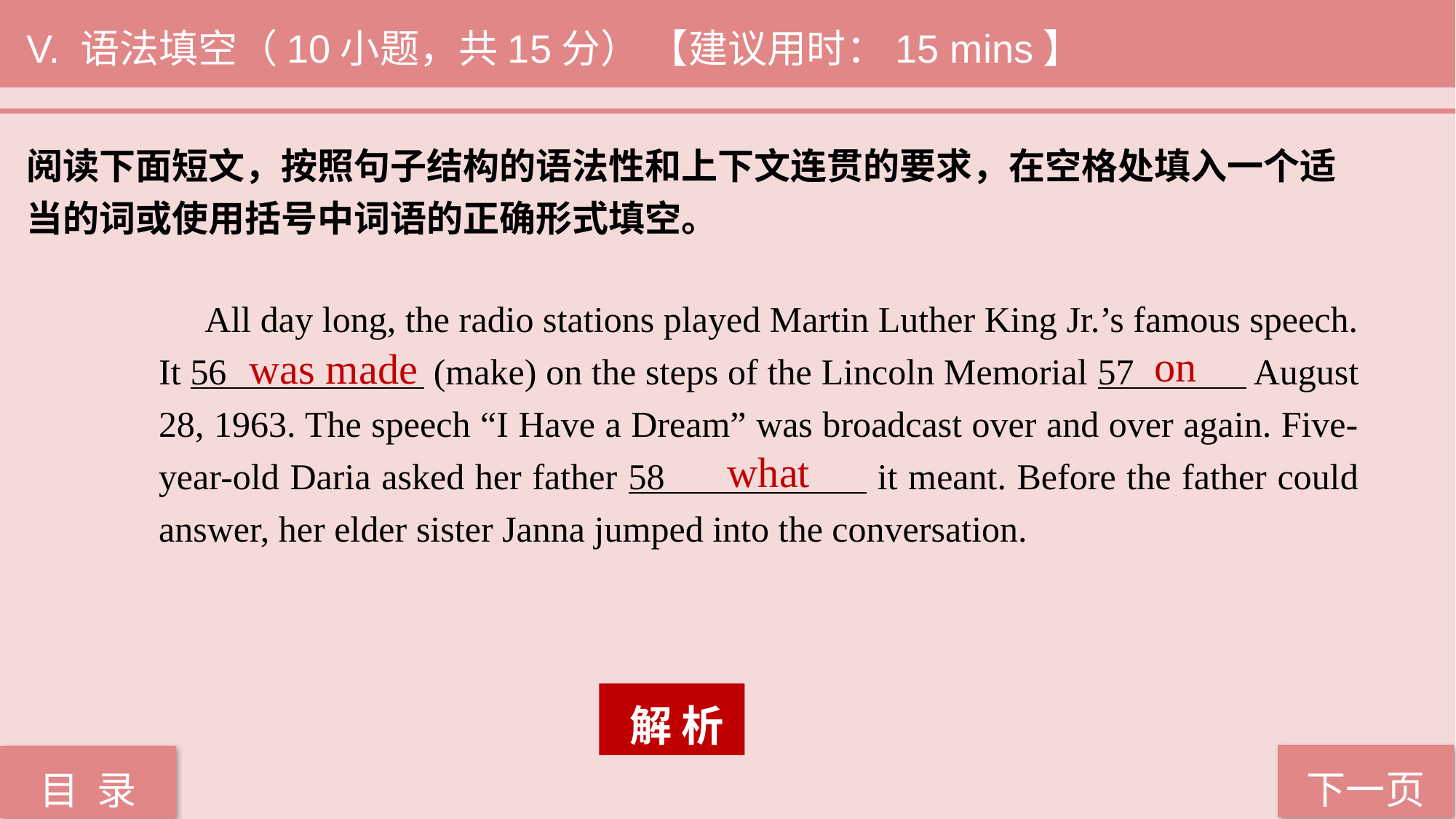

V. 语法填空（10小题，共15分） 【建议用时：15 mins】
阅读下面短文，按照句子结构的语法性和上下文连贯的要求，在空格处填入一个适
当的词或使用括号中词语的正确形式填空。
     All day long, the radio stations played Martin Luther King Jr.’s famous speech. It 56                      (make) on the steps of the Lincoln Memorial 57             August 28, 1963. The speech “I Have a Dream” was broadcast over and over again. Five-year-old Daria asked her father 58                    it meant. Before the father could answer, her elder sister Janna jumped into the conversation.
on
 was made
what
 解 析